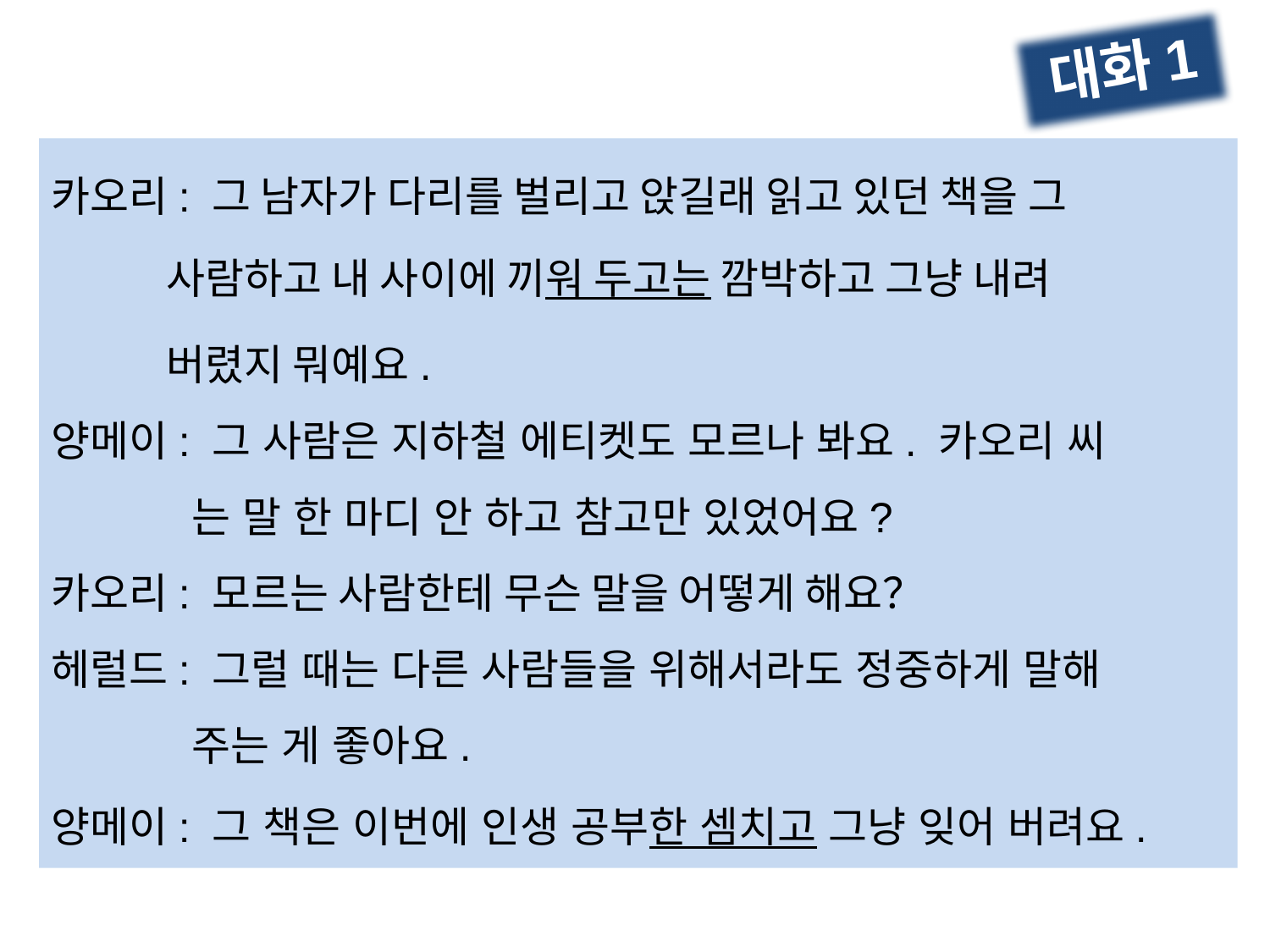

대화1
카오리: 그 남자가 다리를 벌리고 앉길래 읽고 있던 책을 그
           사람하고 내 사이에 끼워 두고는 깜박하고 그냥 내려
           버렸지 뭐예요.
양메이: 그 사람은 지하철 에티켓도 모르나 봐요. 카오리 씨
           는 말 한 마디 안 하고 참고만 있었어요?
카오리: 모르는 사람한테 무슨 말을 어떻게 해요？
헤럴드: 그럴 때는 다른 사람들을 위해서라도 정중하게 말해
           주는 게 좋아요.
양메이: 그 책은 이번에 인생 공부한 셈치고 그냥 잊어 버려요.